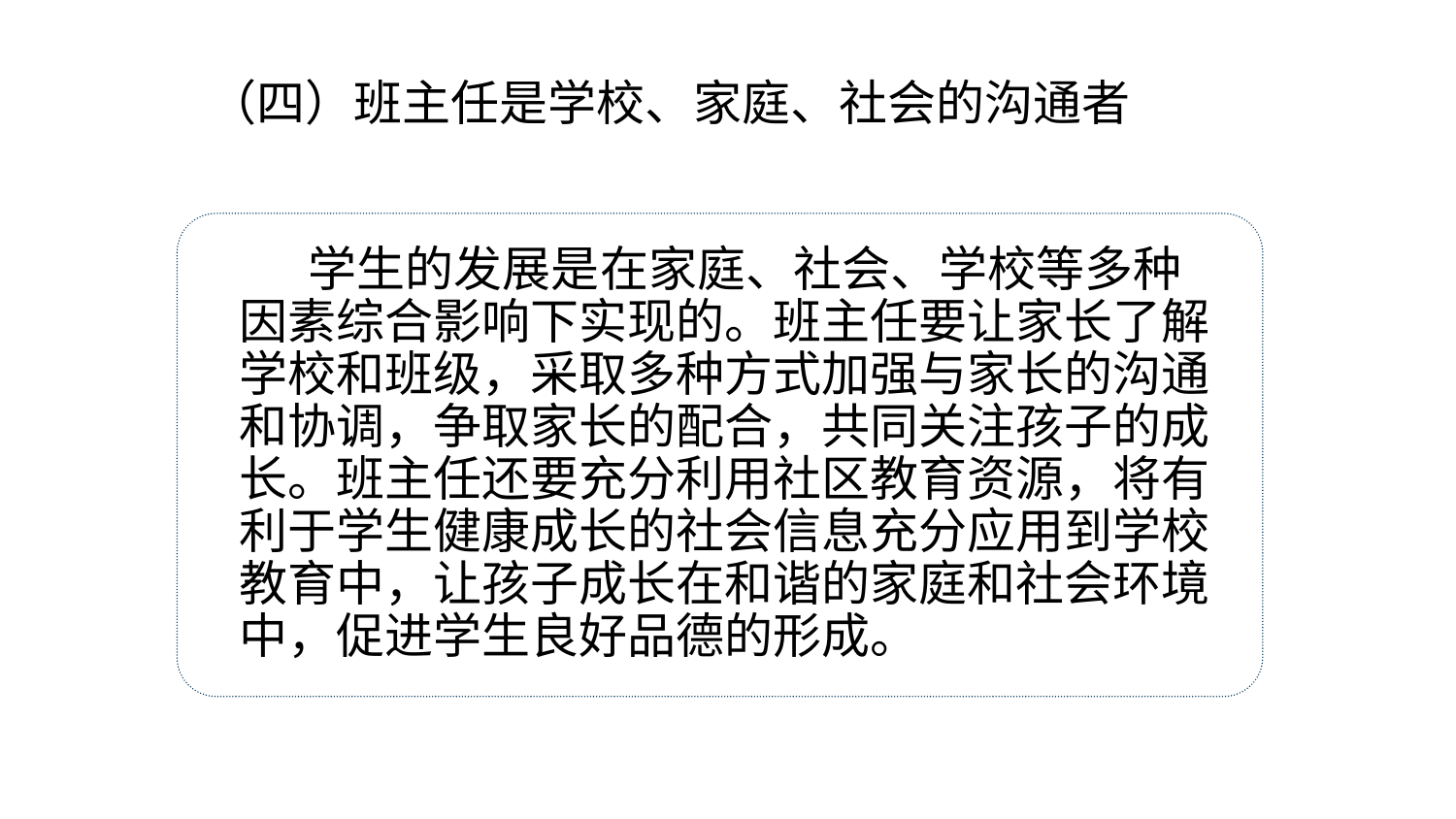

（四）班主任是学校、家庭、社会的沟通者

      学生的发展是在家庭、社会、学校等多种因素综合影响下实现的。班主任要让家长了解学校和班级，采取多种方式加强与家长的沟通和协调，争取家长的配合，共同关注孩子的成长。班主任还要充分利用社区教育资源，将有利于学生健康成长的社会信息充分应用到学校教育中，让孩子成长在和谐的家庭和社会环境中，促进学生良好品德的形成。